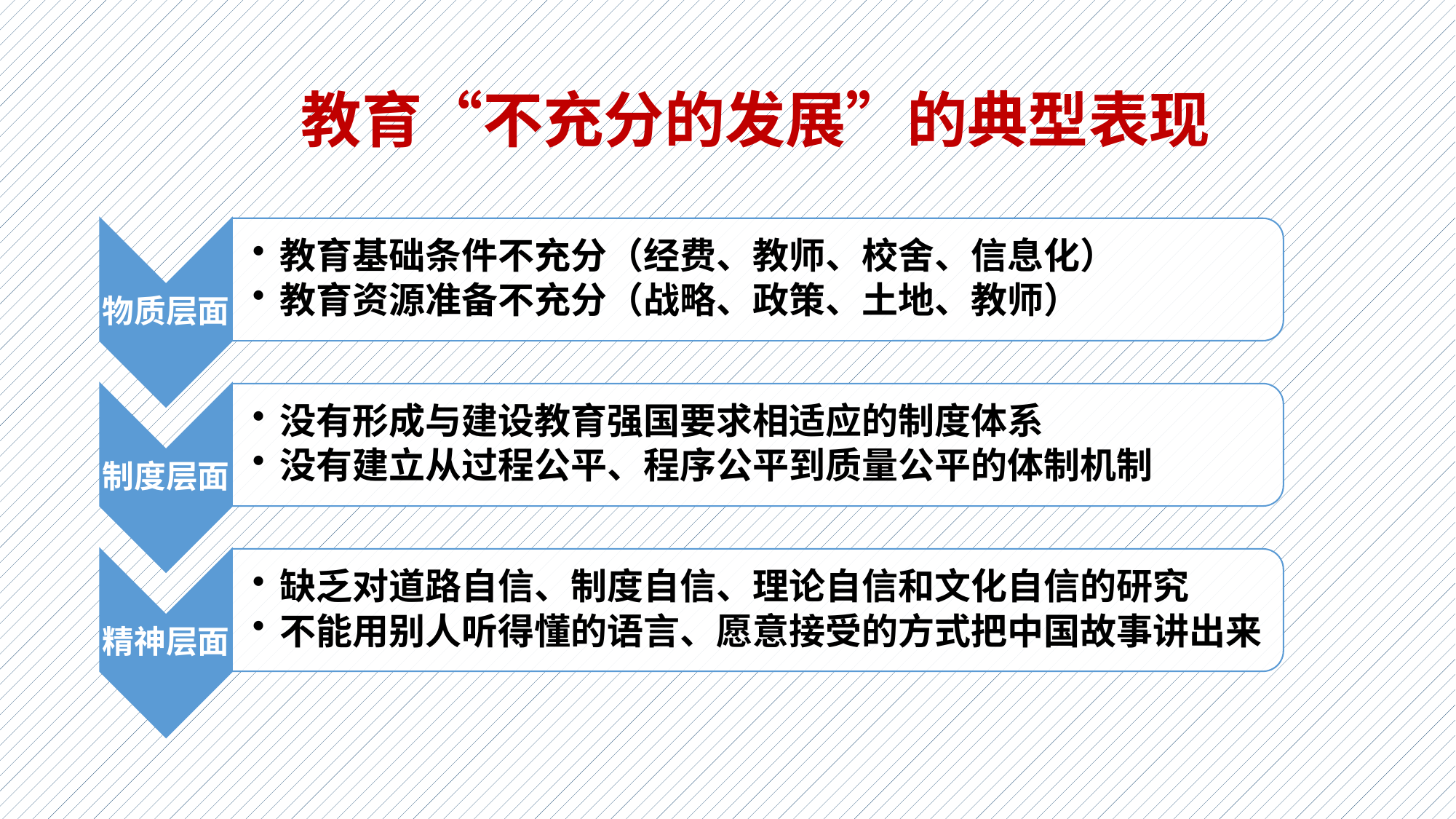

# 教育“不充分的发展”的典型表现
物质层面
教育基础条件不充分（经费、教师、校舍、信息化）
教育资源准备不充分（战略、政策、土地、教师）
制度层面
没有形成与建设教育强国要求相适应的制度体系
没有建立从过程公平、程序公平到质量公平的体制机制
精神层面
缺乏对道路自信、制度自信、理论自信和文化自信的研究
不能用别人听得懂的语言、愿意接受的方式把中国故事讲出来